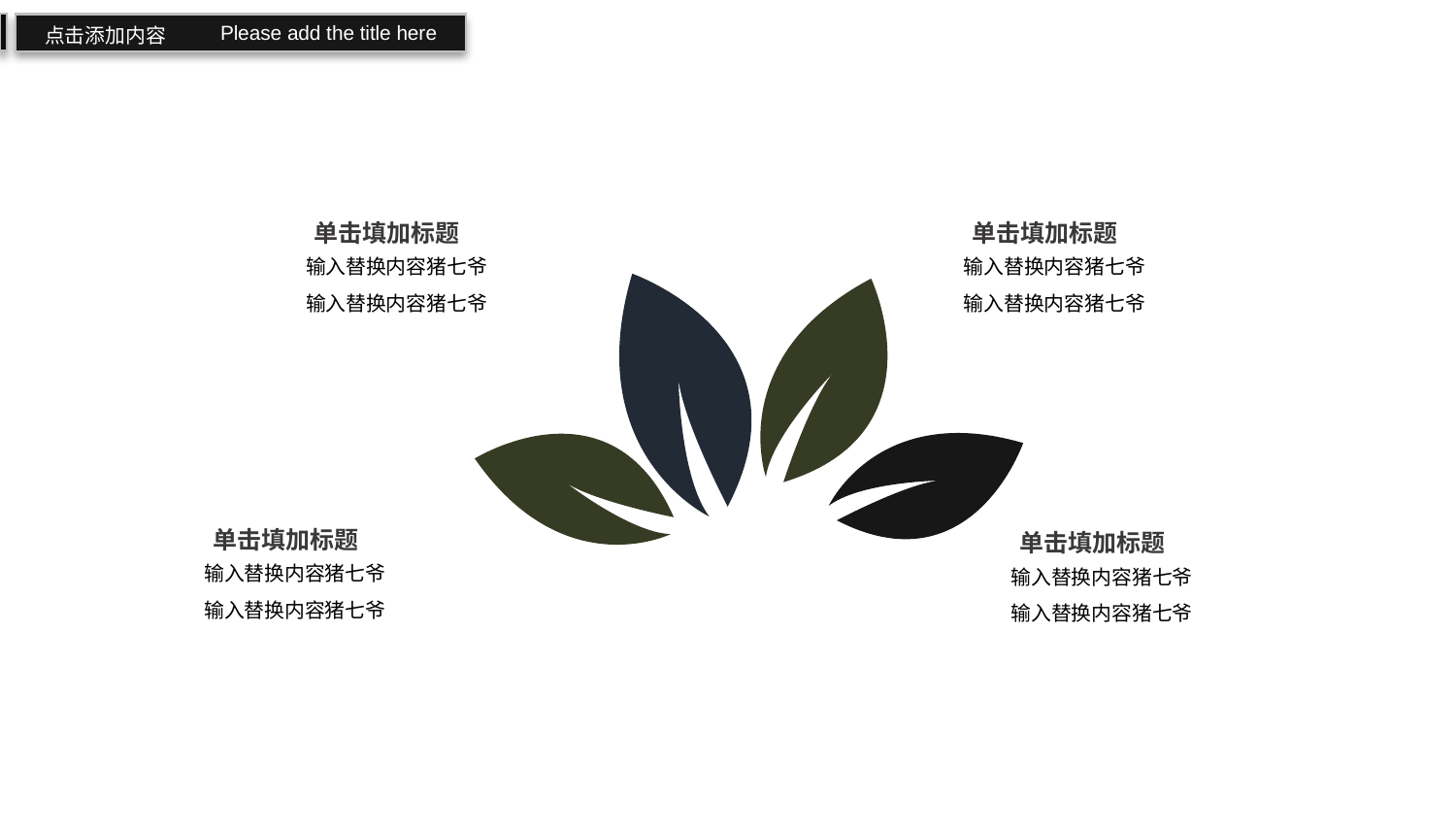

Please add the title here

点击添加内容
单击填加标题
单击填加标题
输入替换内容猪七爷
输入替换内容猪七爷
输入替换内容猪七爷
输入替换内容猪七爷

单击填加标题
单击填加标题
输入替换内容猪七爷
输入替换内容猪七爷
输入替换内容猪七爷
输入替换内容猪七爷